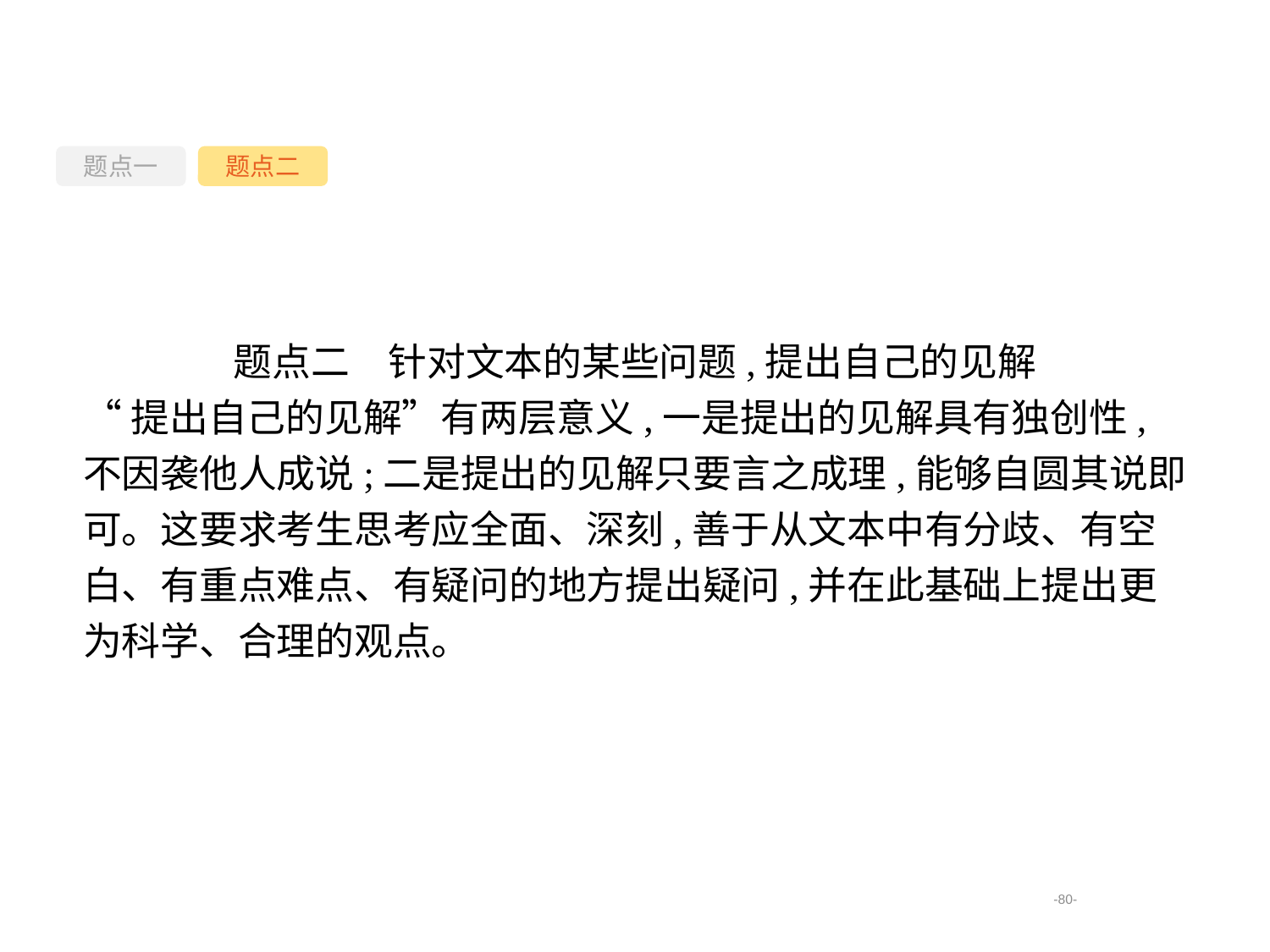

题点一
题点二
题点二　针对文本的某些问题,提出自己的见解
“提出自己的见解”有两层意义,一是提出的见解具有独创性,不因袭他人成说;二是提出的见解只要言之成理,能够自圆其说即可。这要求考生思考应全面、深刻,善于从文本中有分歧、有空白、有重点难点、有疑问的地方提出疑问,并在此基础上提出更为科学、合理的观点。
-80-